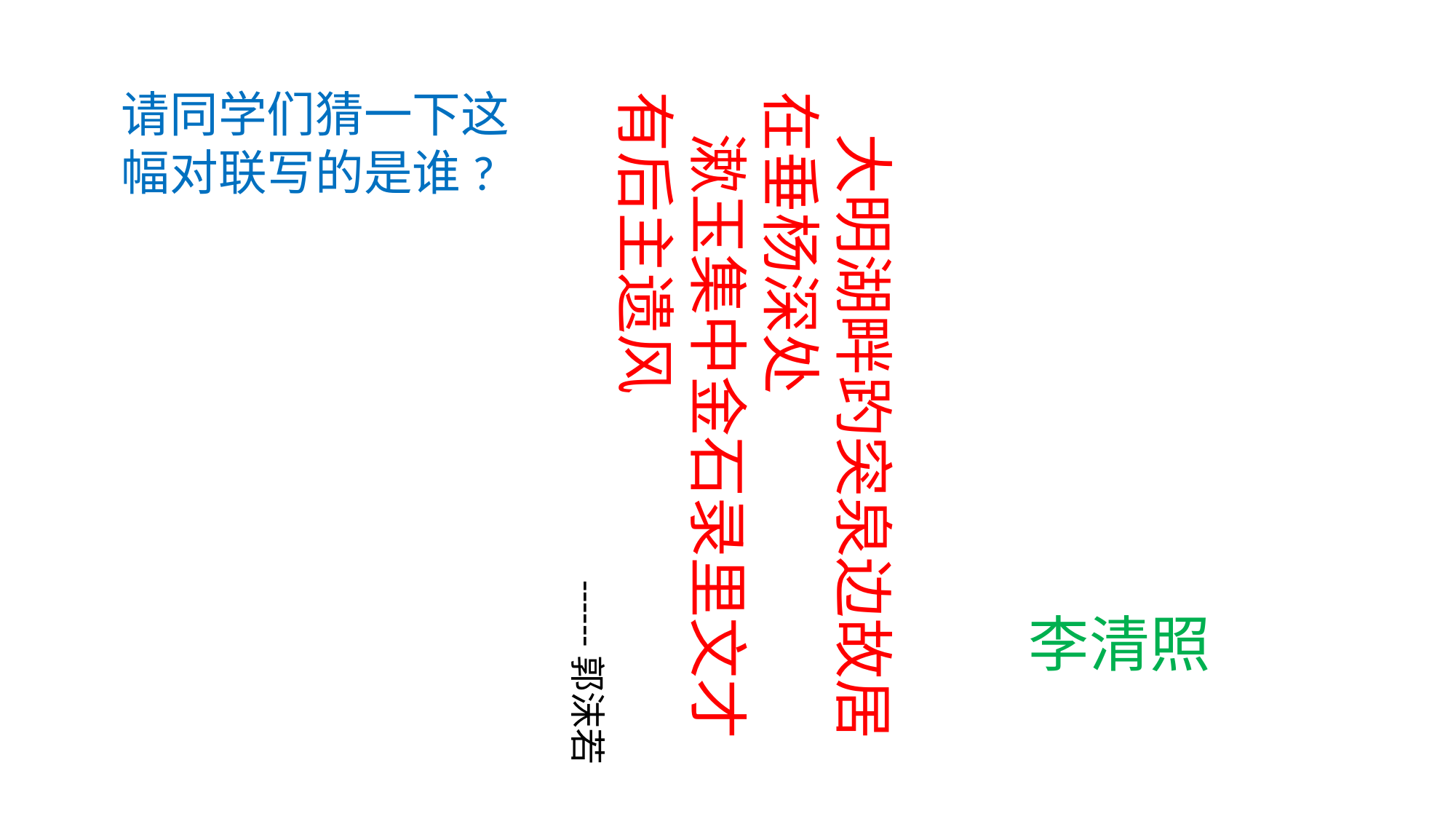

请同学们猜一下这幅对联写的是谁?
  大明湖畔趵突泉边故居在垂杨深处
  漱玉集中金石录里文才有后主遗风
                                                                               ------郭沫若
李清照